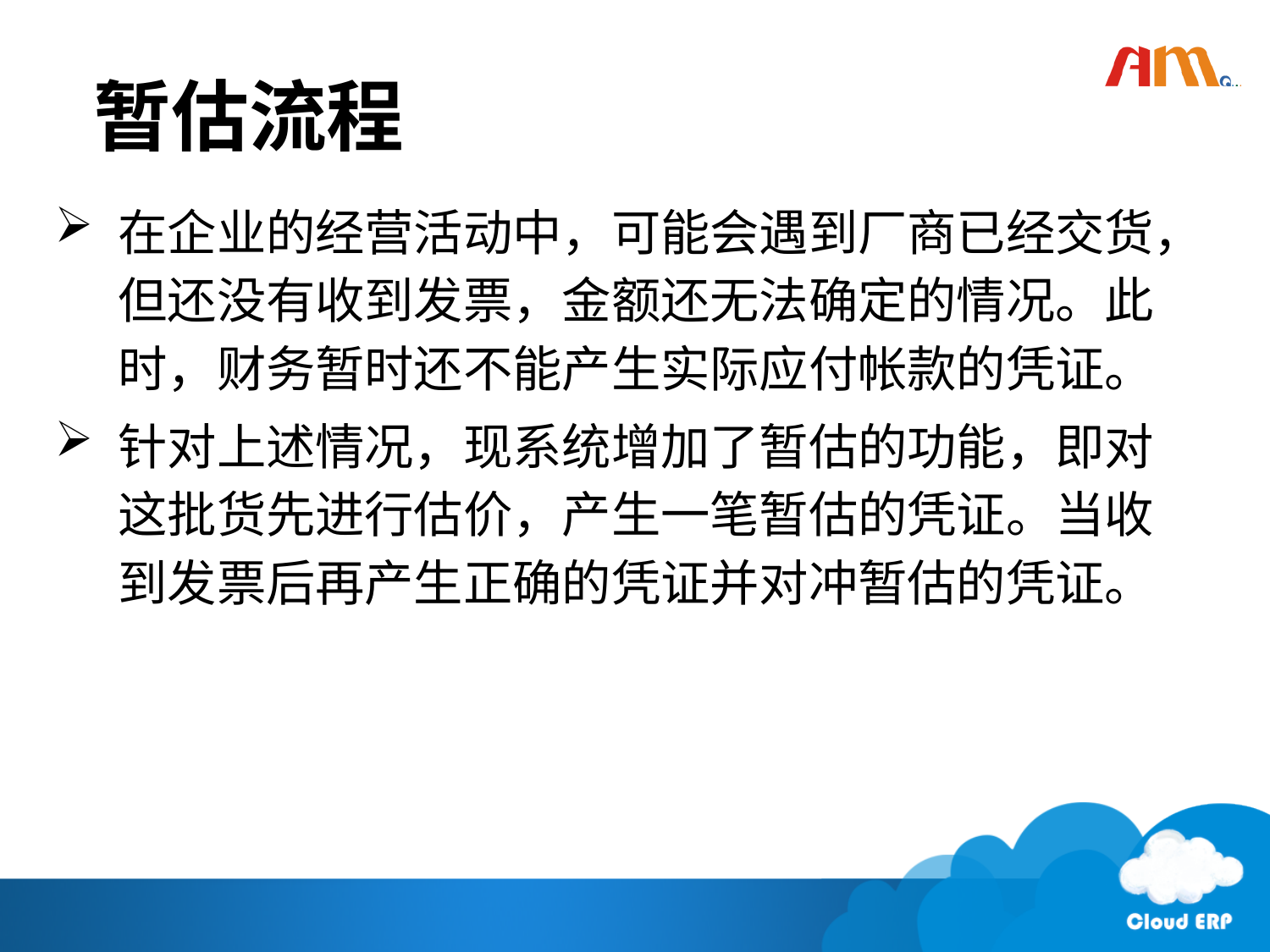

# 暂估流程
在企业的经营活动中，可能会遇到厂商已经交货，但还没有收到发票，金额还无法确定的情况。此时，财务暂时还不能产生实际应付帐款的凭证。
针对上述情况，现系统增加了暂估的功能，即对这批货先进行估价，产生一笔暂估的凭证。当收到发票后再产生正确的凭证并对冲暂估的凭证。